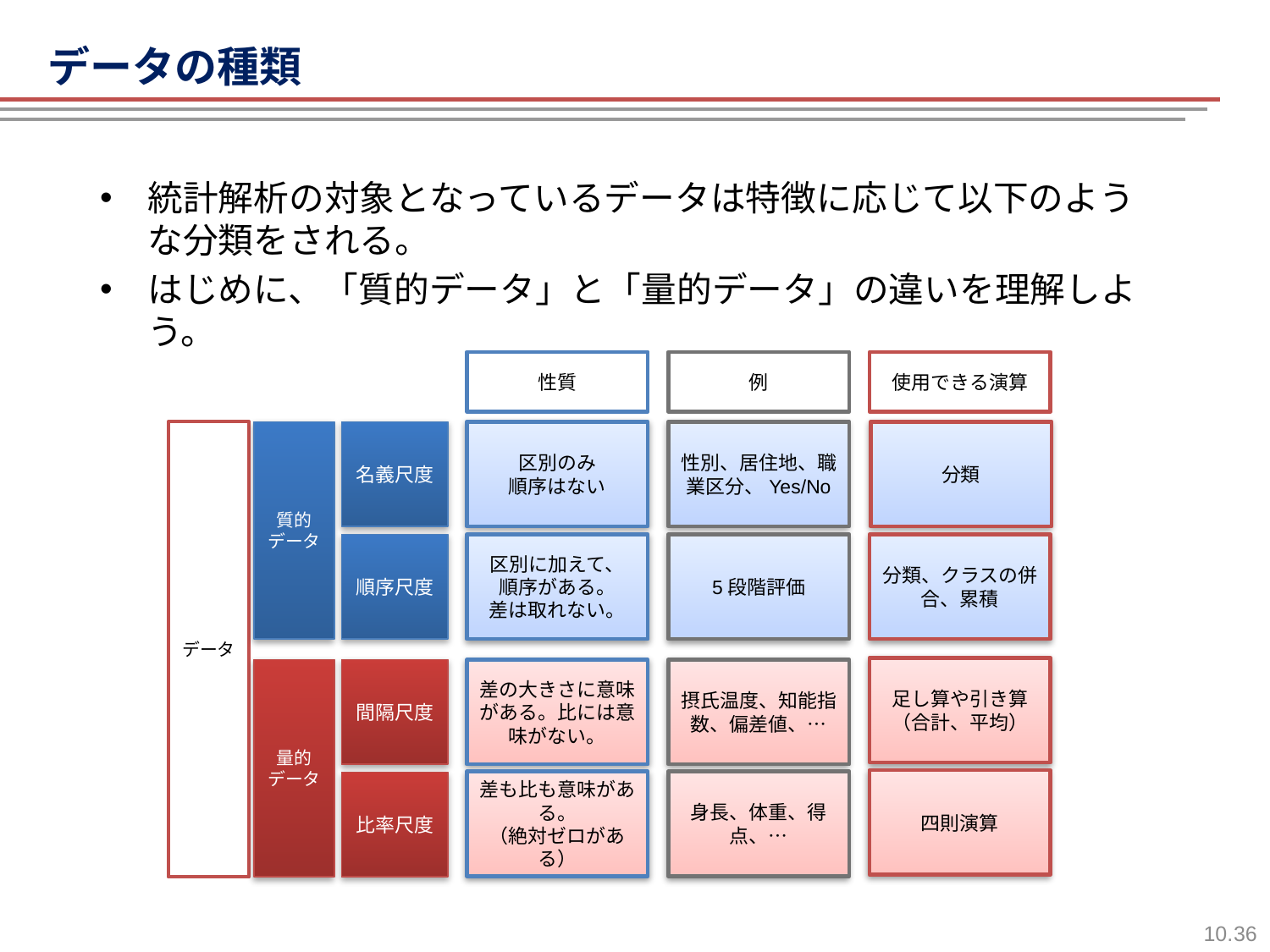

# データの種類

統計解析の対象となっているデータは特徴に応じて以下のような分類をされる。
はじめに、「質的データ」と「量的データ」の違いを理解しよう。

性質
例
使用できる演算
データ
区別のみ
順序はない
性別、居住地、職業区分、Yes/No
分類
質的
データ
名義尺度
分類、クラスの併合、累積
5段階評価
区別に加えて、
順序がある。
差は取れない。
順序尺度
足し算や引き算
（合計、平均）
摂氏温度、知能指数、偏差値、…
差の大きさに意味がある。比には意味がない。
量的
データ
間隔尺度
四則演算
身長、体重、得点、…
差も比も意味がある。
（絶対ゼロがある）
比率尺度
36